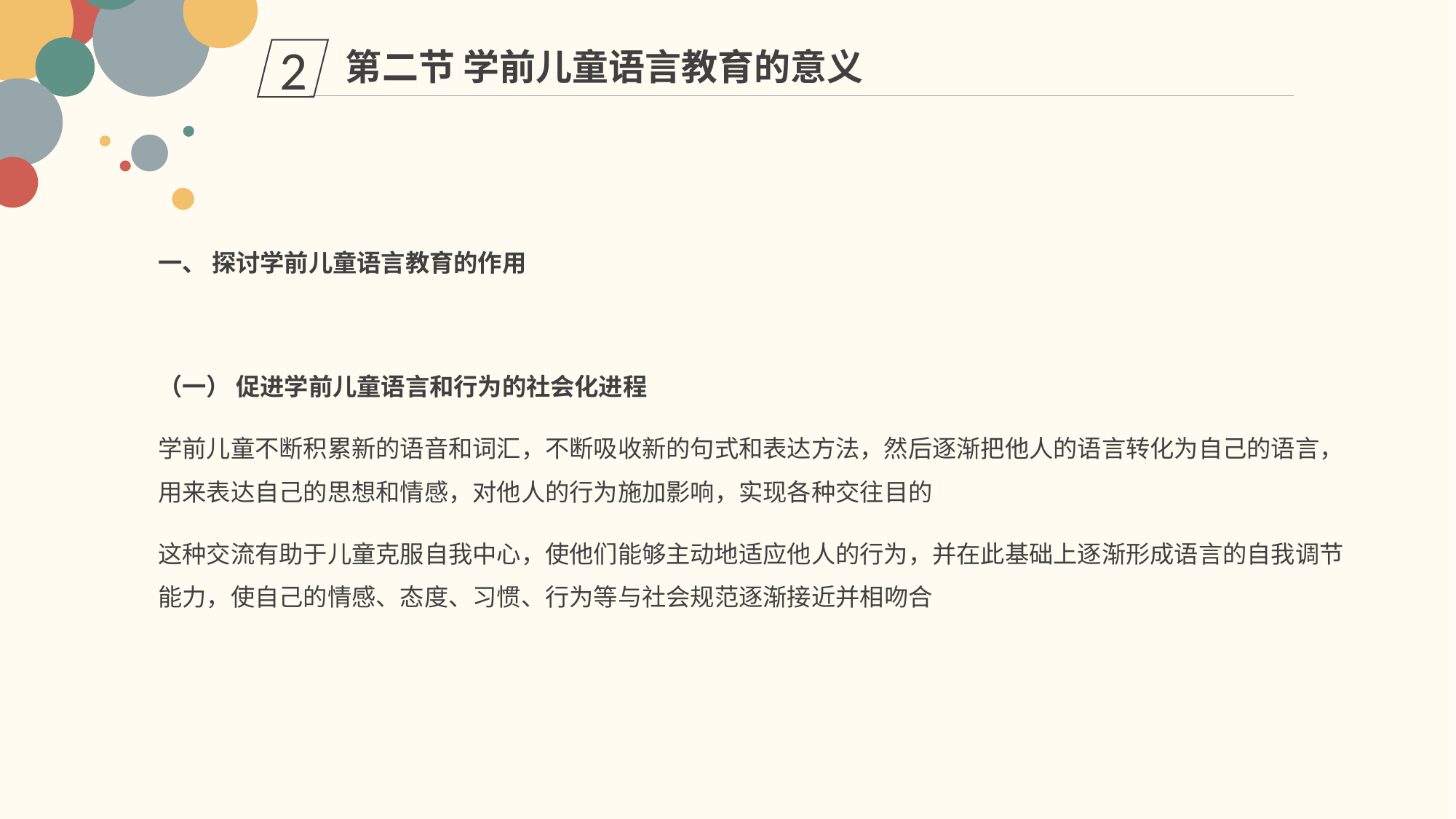

第二节 学前儿童语言教育的意义
2
一、 探讨学前儿童语言教育的作用

（一） 促进学前儿童语言和行为的社会化进程
学前儿童不断积累新的语音和词汇，不断吸收新的句式和表达方法，然后逐渐把他人的语言转化为自己的语言，用来表达自己的思想和情感，对他人的行为施加影响，实现各种交往目的
这种交流有助于儿童克服自我中心，使他们能够主动地适应他人的行为，并在此基础上逐渐形成语言的自我调节能力，使自己的情感、态度、习惯、行为等与社会规范逐渐接近并相吻合